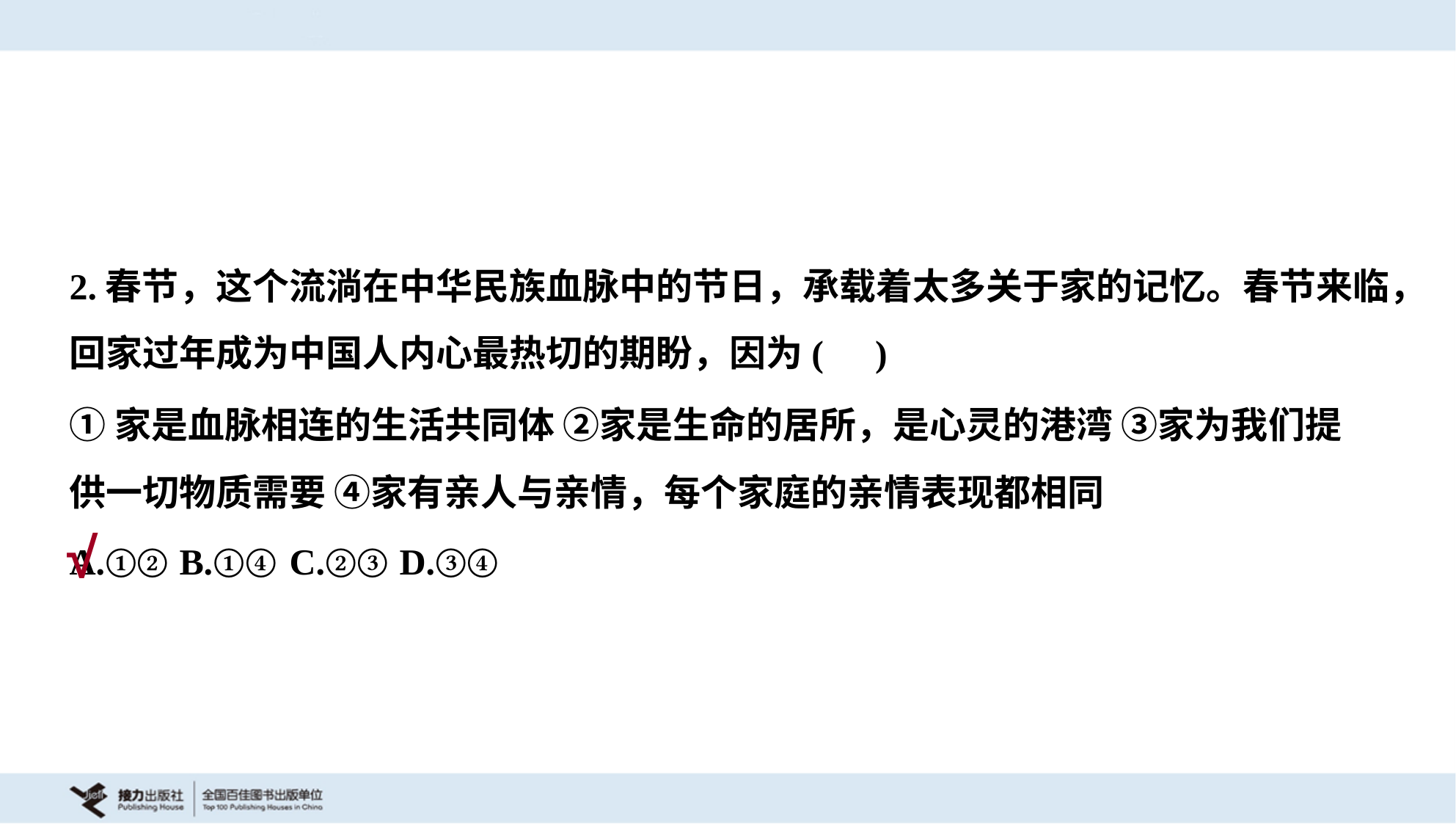

2.春节，这个流淌在中华民族血脉中的节日，承载着太多关于家的记忆。春节来临，
回家过年成为中国人内心最热切的期盼，因为(     )
①家是血脉相连的生活共同体 ②家是生命的居所，是心灵的港湾 ③家为我们提
供一切物质需要 ④家有亲人与亲情，每个家庭的亲情表现都相同
A.①②	B.①④	C.②③	D.③④
√